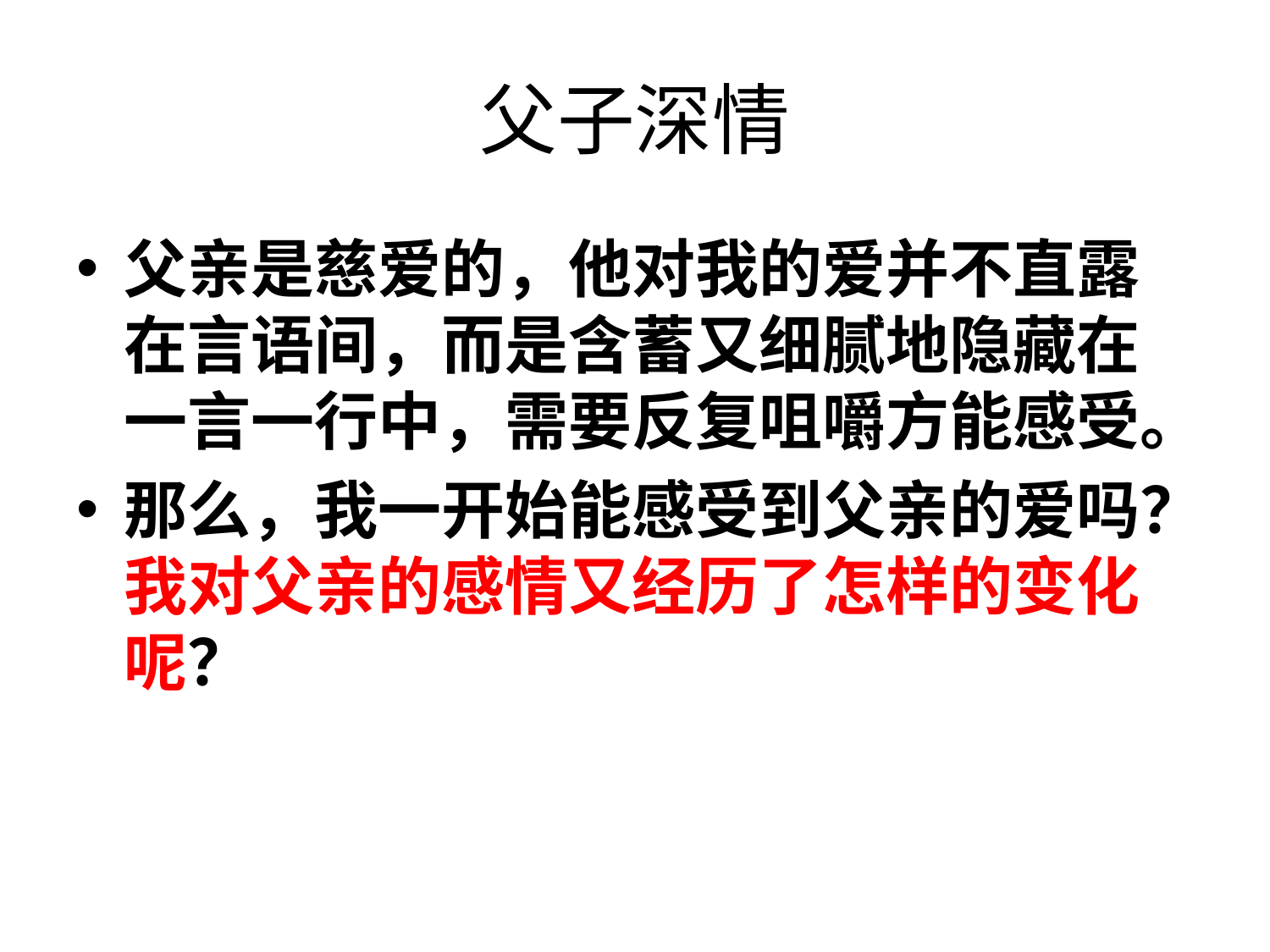

# 父子深情
父亲是慈爱的，他对我的爱并不直露在言语间，而是含蓄又细腻地隐藏在一言一行中，需要反复咀嚼方能感受。
那么，我一开始能感受到父亲的爱吗？我对父亲的感情又经历了怎样的变化呢？